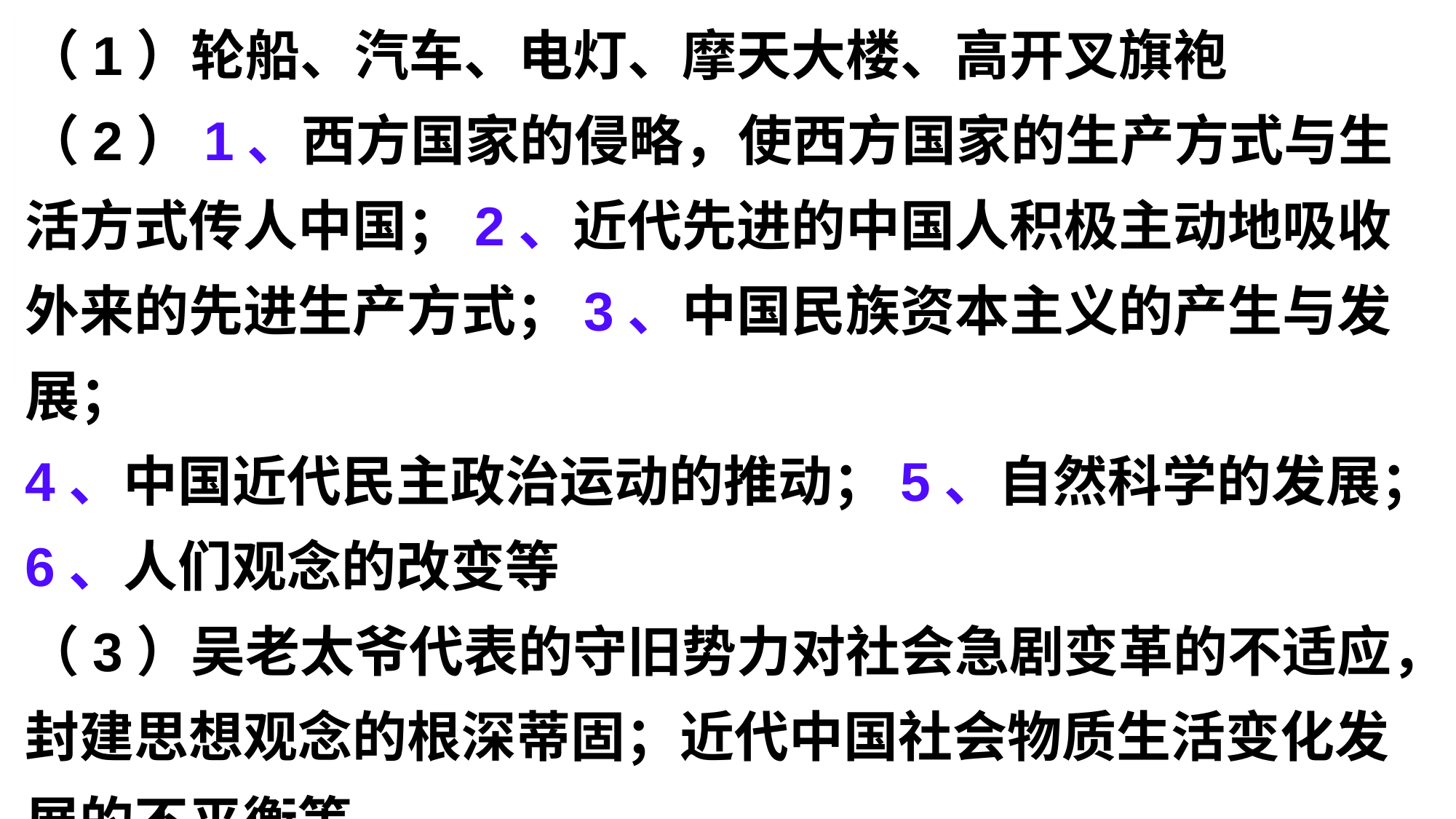

（1）轮船、汽车、电灯、摩天大楼、高开叉旗袍（2）1、西方国家的侵略，使西方国家的生产方式与生活方式传人中国；2、近代先进的中国人积极主动地吸收外来的先进生产方式；3、中国民族资本主义的产生与发展；
4、中国近代民主政治运动的推动；5、自然科学的发展；6、人们观念的改变等（3）吴老太爷代表的守旧势力对社会急剧变革的不适应，封建思想观念的根深蒂固；近代中国社会物质生活变化发展的不平衡等
材料：茅盾先生在其著名小说《子夜》曾有这样一段描写：“吴老太爷从乡下乘轮船来到上海，怀中紧抱着《太上感应篇》，坐进30年代的汽车里，像一具刚从棺材里爬出来的僵尸……南京路上，到处都是光怪陆离的灯光和高耸的摩天大楼。最让吴老太爷大受刺激的是一位身穿高开叉旗袍、连肌肤都能看得分明的时髦少妇。那少妇高坐在一辆黄包车上，翘起了赤裸裸的一双白腿，简直好像没有穿裤子。这情形，不禁让吴老太爷全身发抖。终于，吴老太爷大叫一声，昏死过去……”
（1）在材料中，哪些东西是吴老太爷在以前的乡下生活中没有见过的。（2）结合所学知识分析，近代中国社会出现让吴老太爷“大受刺激”的社会现象的原因有哪些？（3）材料中的吴老太爷的强烈反应说明了什么问题？